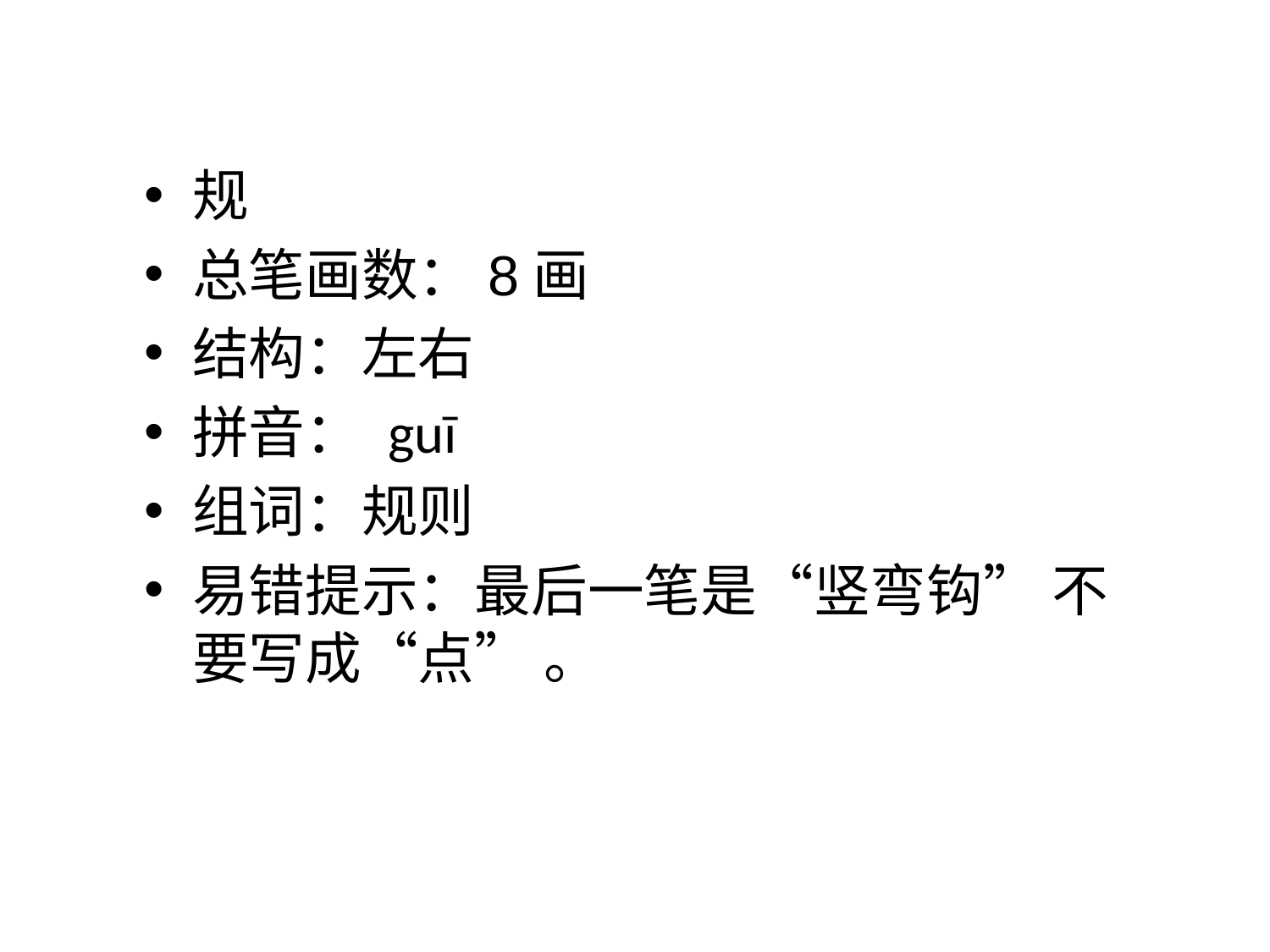

规
总笔画数：8画
结构：左右
拼音： guī
组词：规则
易错提示：最后一笔是“竖弯钩” 不要写成“点” 。